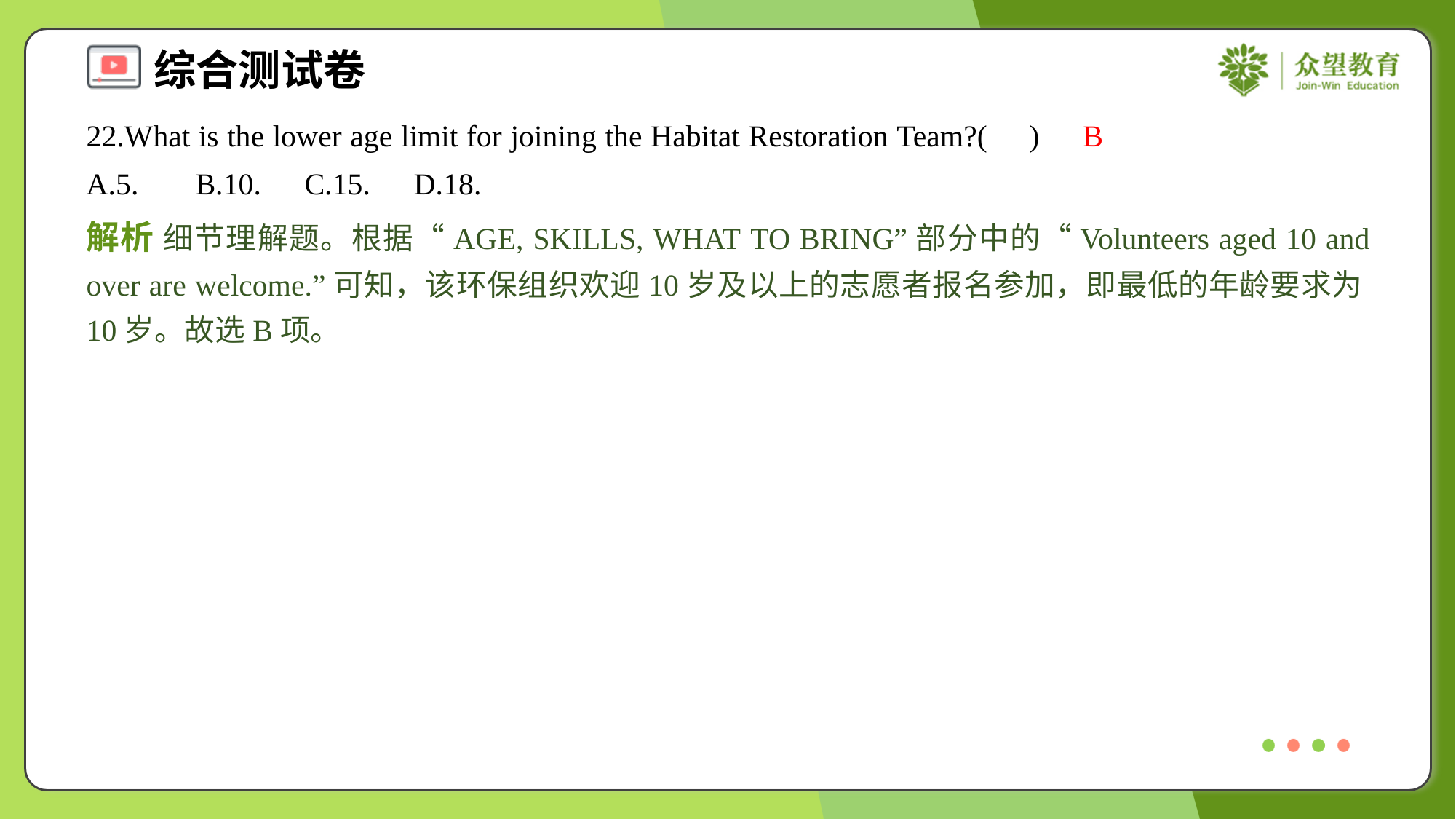

22.What is the lower age limit for joining the Habitat Restoration Team?(     )
B
A.5.	B.10.	C.15.	D.18.
解析 细节理解题。根据“AGE, SKILLS, WHAT TO BRING”部分中的“Volunteers aged 10 and over are welcome.”可知，该环保组织欢迎10岁及以上的志愿者报名参加，即最低的年龄要求为10岁。故选B项。